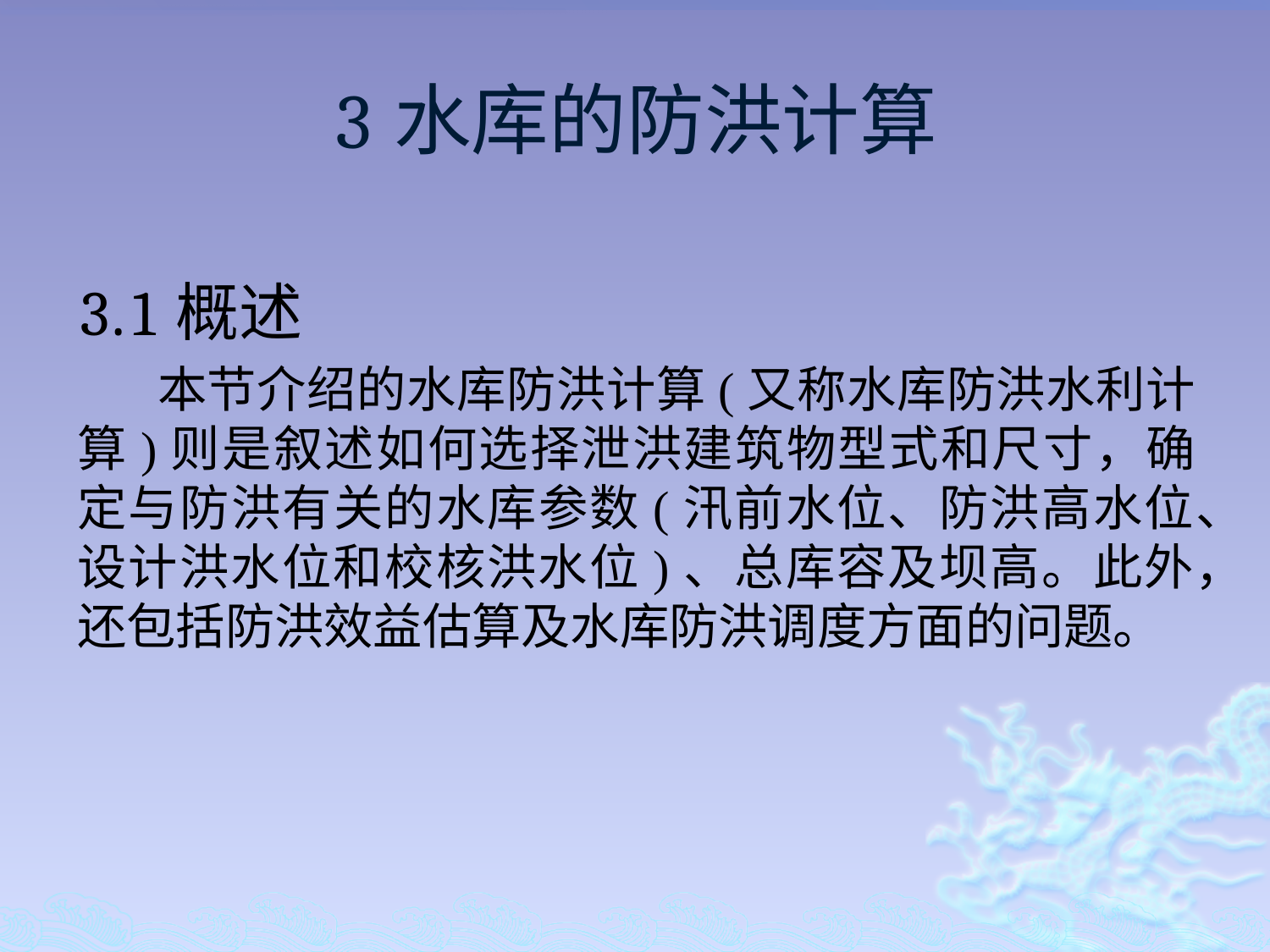

# 3水库的防洪计算
3.1概述
本节介绍的水库防洪计算(又称水库防洪水利计算)则是叙述如何选择泄洪建筑物型式和尺寸，确定与防洪有关的水库参数(汛前水位、防洪高水位、设计洪水位和校核洪水位)、总库容及坝高。此外，还包括防洪效益估算及水库防洪调度方面的问题。